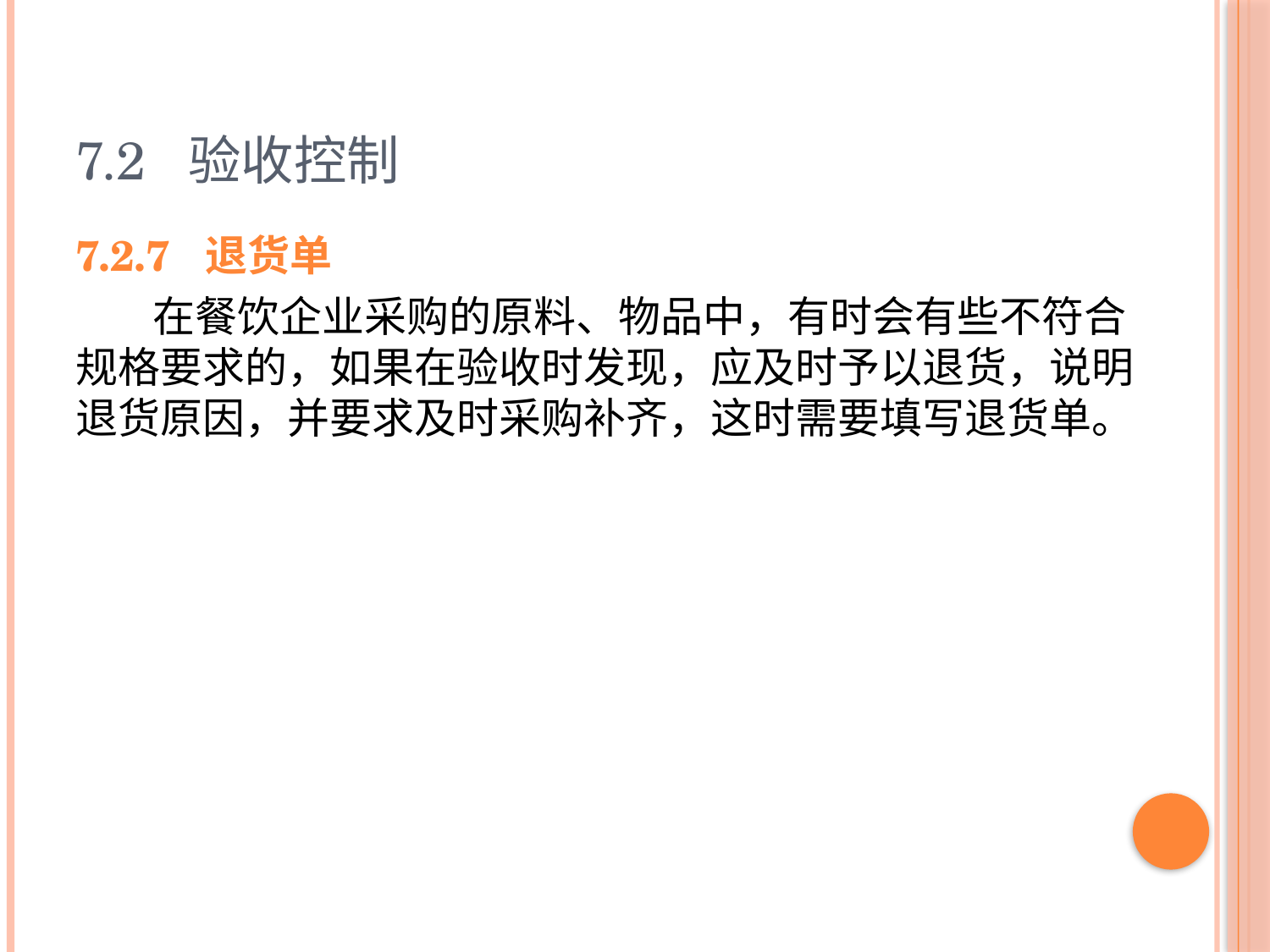

# 7.2  验收控制
7.2.7  退货单
       在餐饮企业采购的原料、物品中，有时会有些不符合规格要求的，如果在验收时发现，应及时予以退货，说明退货原因，并要求及时采购补齐，这时需要填写退货单。